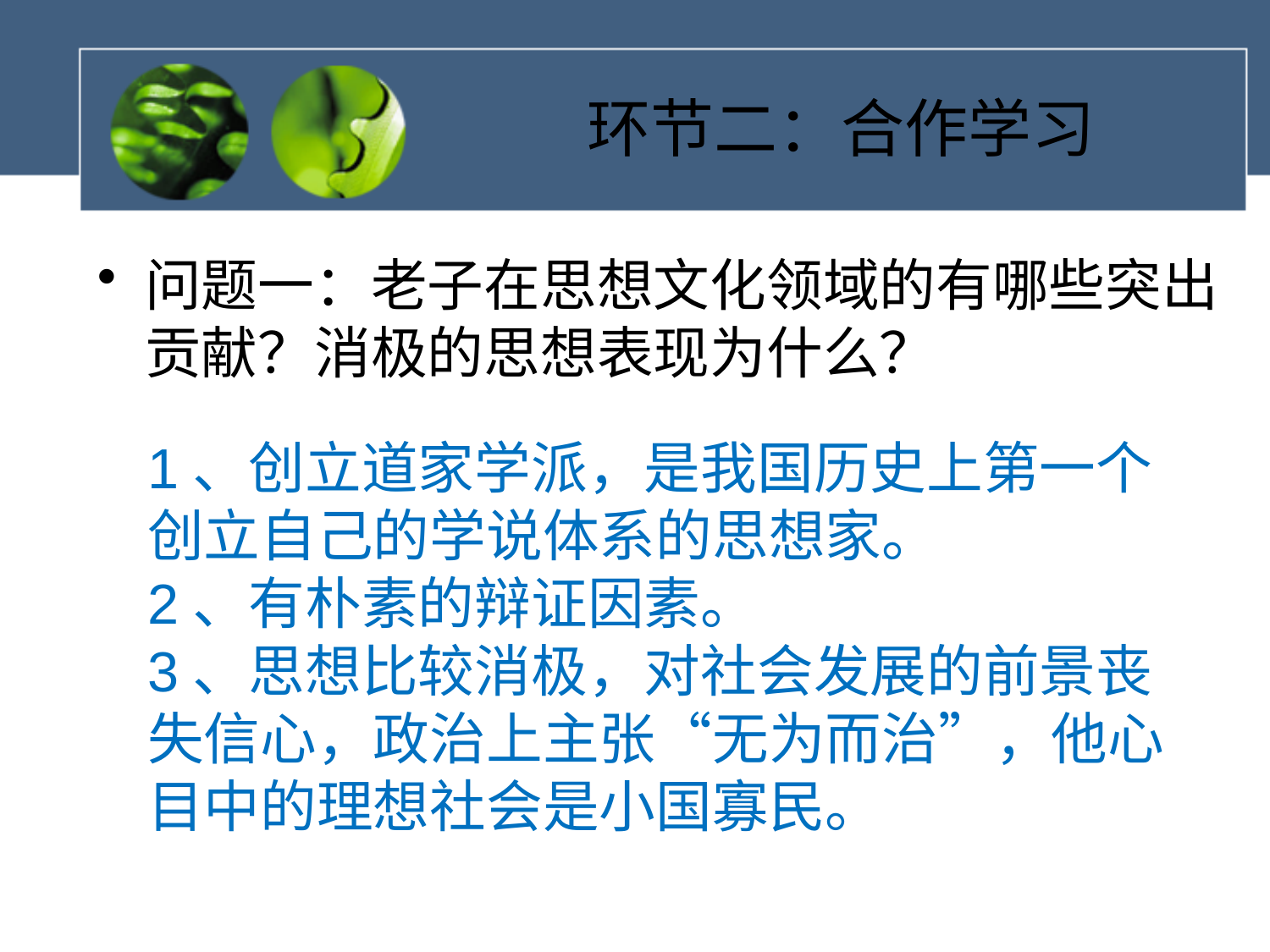

# 环节二：合作学习
问题一：老子在思想文化领域的有哪些突出贡献？消极的思想表现为什么？
1、创立道家学派，是我国历史上第一个创立自己的学说体系的思想家。
2、有朴素的辩证因素。
3、思想比较消极，对社会发展的前景丧失信心，政治上主张“无为而治”，他心目中的理想社会是小国寡民。